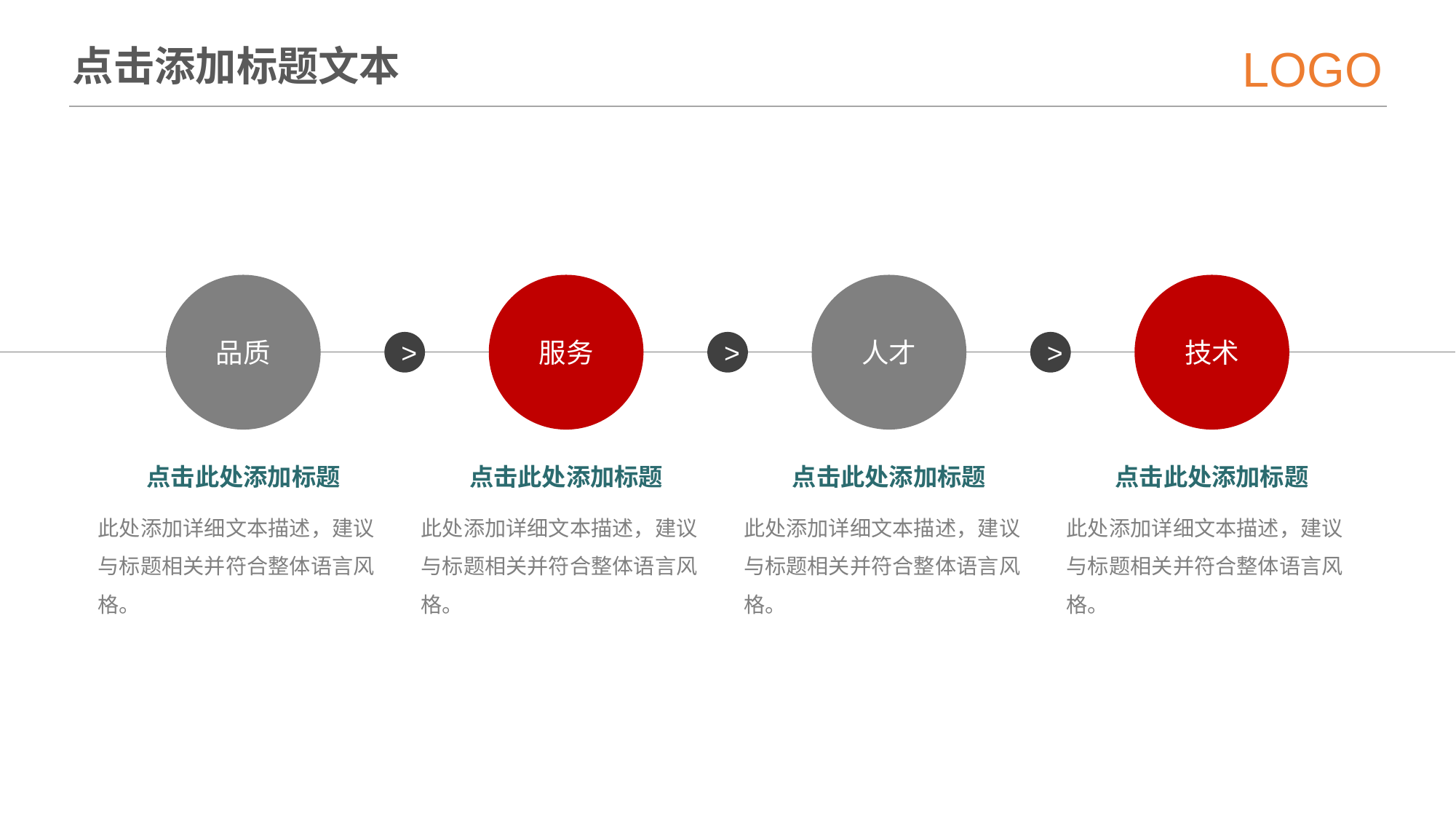

LOGO
点击添加标题文本
品质
服务
人才
技术
>
>
>
点击此处添加标题
此处添加详细文本描述，建议与标题相关并符合整体语言风格。
点击此处添加标题
此处添加详细文本描述，建议与标题相关并符合整体语言风格。
点击此处添加标题
此处添加详细文本描述，建议与标题相关并符合整体语言风格。
点击此处添加标题
此处添加详细文本描述，建议与标题相关并符合整体语言风格。